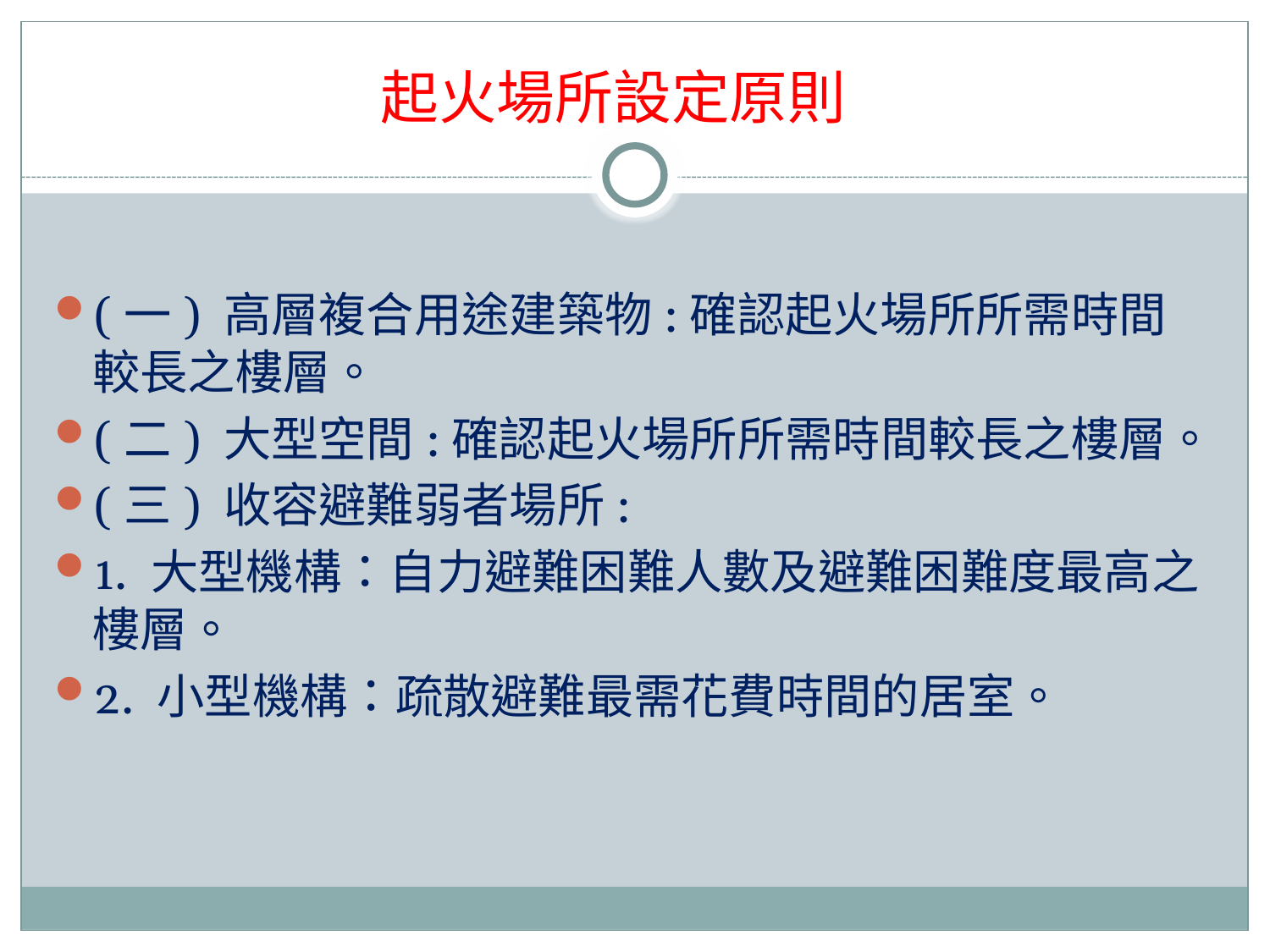

# 起火場所設定原則

(一) 高層複合用途建築物:確認起火場所所需時間較長之樓層。
(二) 大型空間:確認起火場所所需時間較長之樓層。
(三) 收容避難弱者場所:
1. 大型機構：自力避難困難人數及避難困難度最高之樓層。
2. 小型機構：疏散避難最需花費時間的居室。